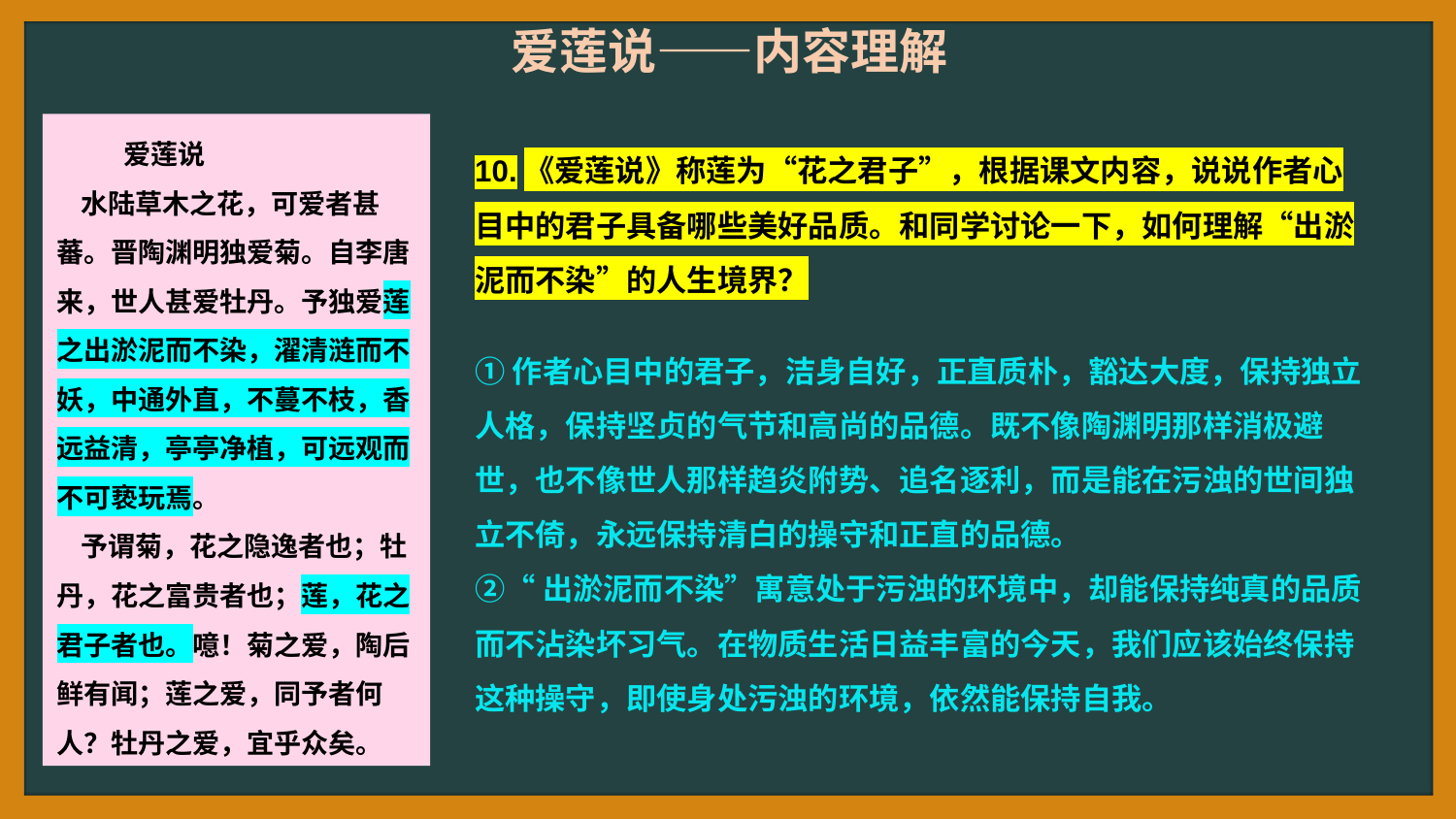

爱莲说——内容理解
          爱莲说
   水陆草木之花，可爱者甚蕃。晋陶渊明独爱菊。自李唐来，世人甚爱牡丹。予独爱莲之出淤泥而不染，濯清涟而不妖，中通外直，不蔓不枝，香远益清，亭亭净植，可远观而不可亵玩焉。
   予谓菊，花之隐逸者也；牡丹，花之富贵者也；莲，花之君子者也。噫！菊之爱，陶后鲜有闻；莲之爱，同予者何人？牡丹之爱，宜乎众矣。
10.《爱莲说》称莲为“花之君子”，根据课文内容，说说作者心目中的君子具备哪些美好品质。和同学讨论一下，如何理解“出淤泥而不染”的人生境界？
①作者心目中的君子，洁身自好，正直质朴，豁达大度，保持独立人格，保持坚贞的气节和高尚的品德。既不像陶渊明那样消极避世，也不像世人那样趋炎附势、追名逐利，而是能在污浊的世间独立不倚，永远保持清白的操守和正直的品德。
②“出淤泥而不染”寓意处于污浊的环境中，却能保持纯真的品质而不沾染坏习气。在物质生活日益丰富的今天，我们应该始终保持这种操守，即使身处污浊的环境，依然能保持自我。